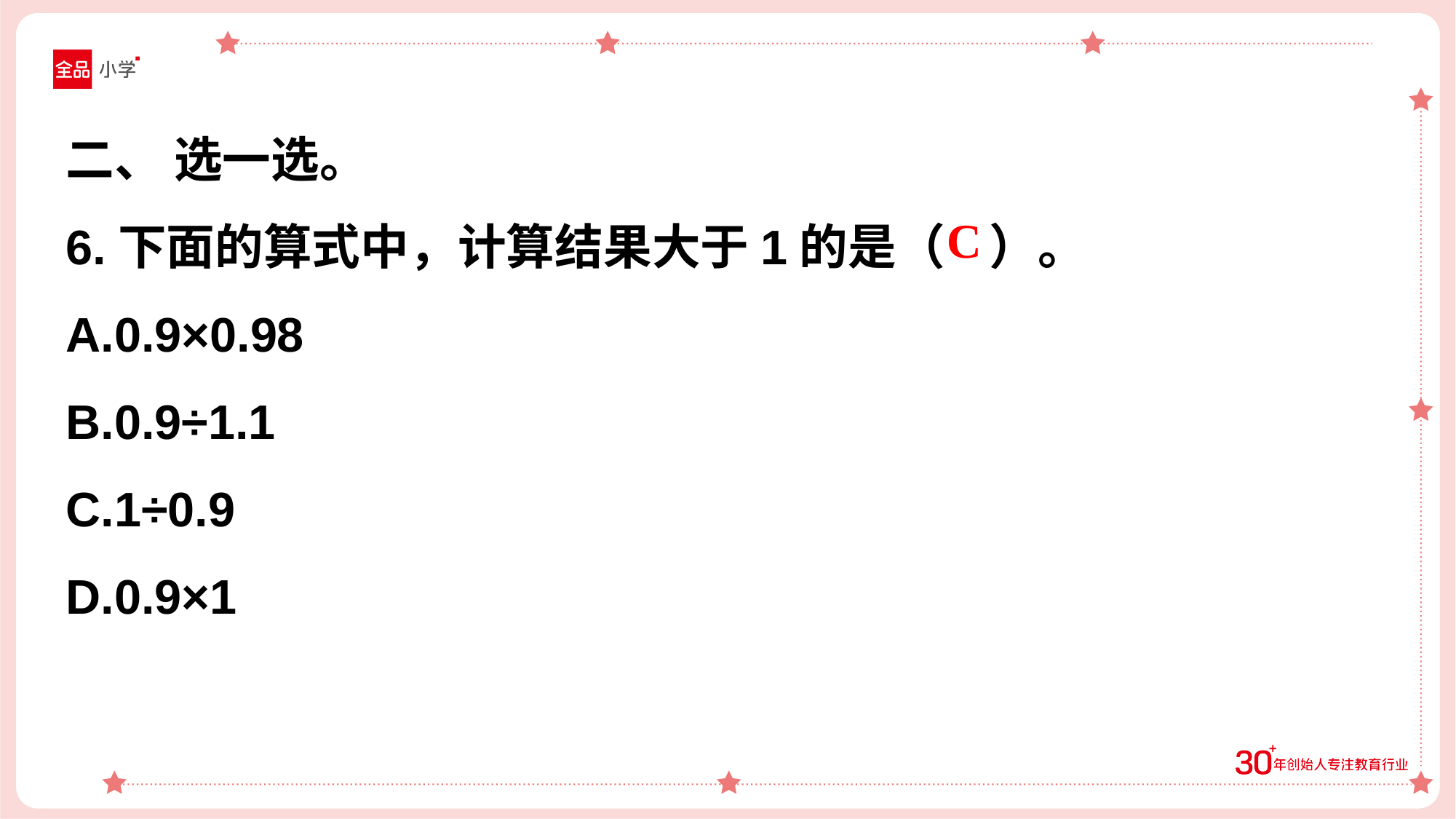

二、 选一选。
6.下面的算式中，计算结果大于1的是（    ）。
A.0.9×0.98
B.0.9÷1.1
C.1÷0.9
D.0.9×1

C